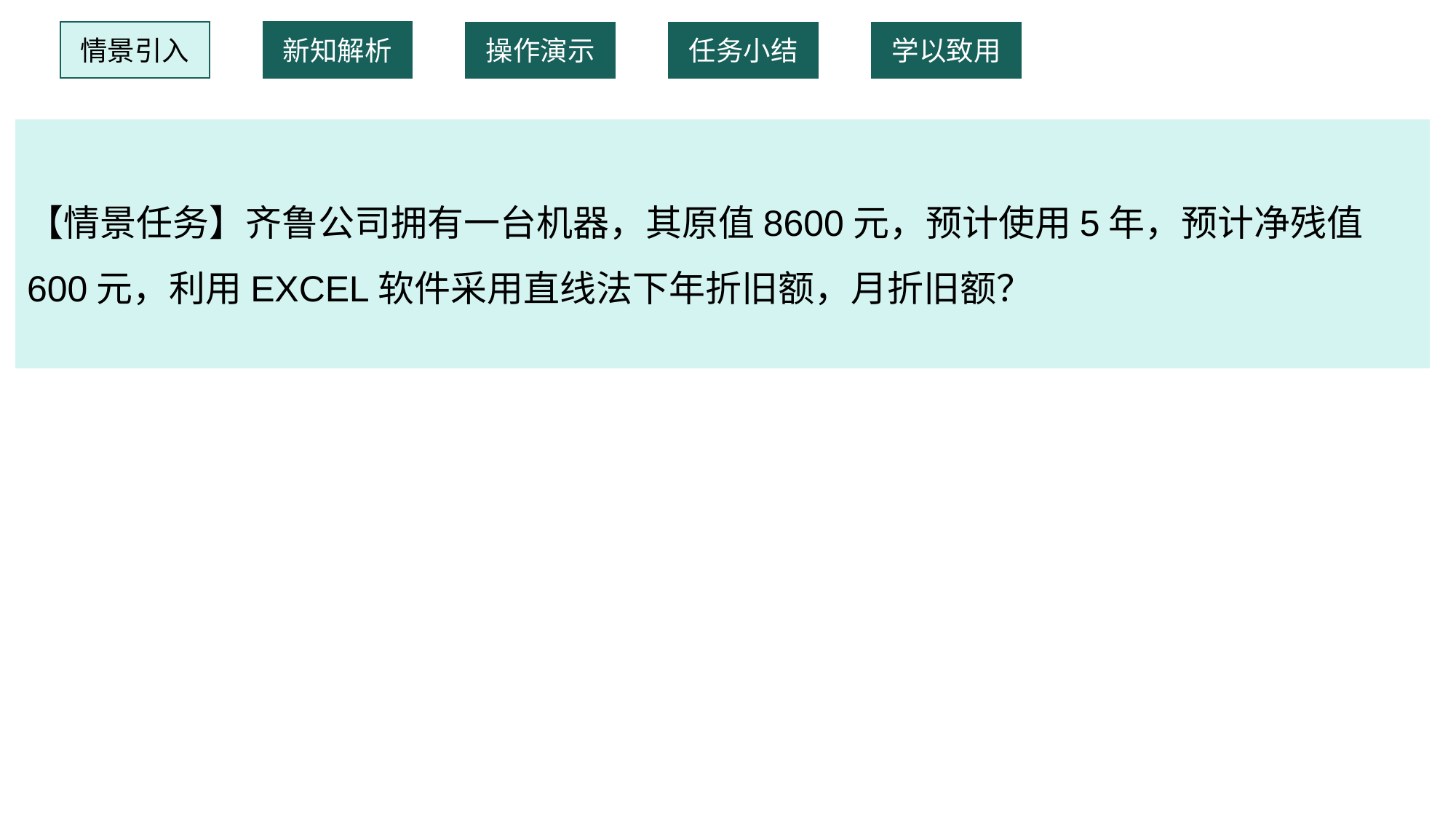

情景引入
新知解析
操作演示
任务小结
学以致用
【情景任务】齐鲁公司拥有一台机器，其原值8600元，预计使用5年，预计净残值600元，利用EXCEL软件采用直线法下年折旧额，月折旧额？